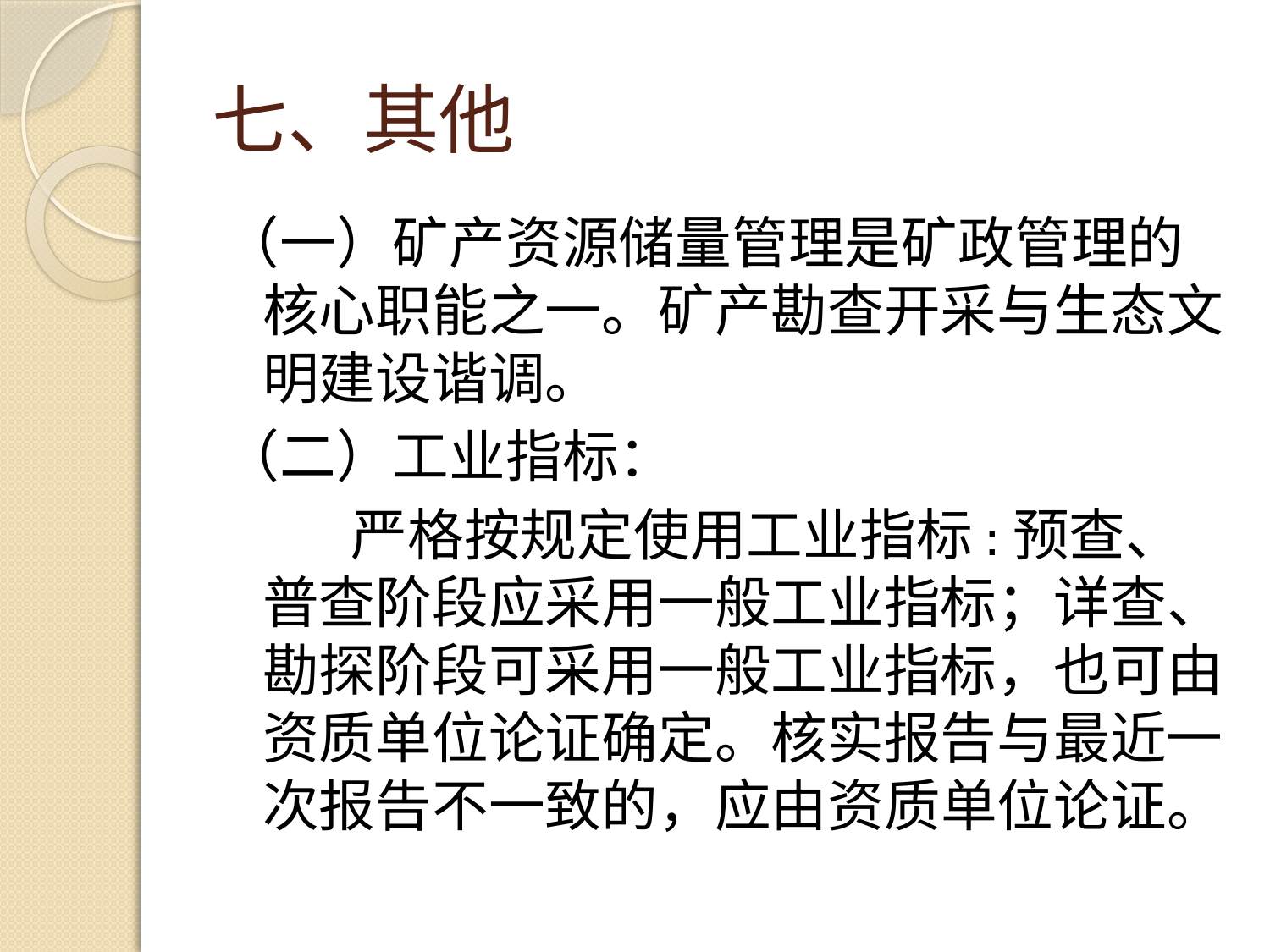

# 七、其他
（一）矿产资源储量管理是矿政管理的核心职能之一。矿产勘查开采与生态文明建设谐调。
（二）工业指标：
         严格按规定使用工业指标:预查、普查阶段应采用一般工业指标；详查、勘探阶段可采用一般工业指标，也可由资质单位论证确定。核实报告与最近一次报告不一致的，应由资质单位论证。